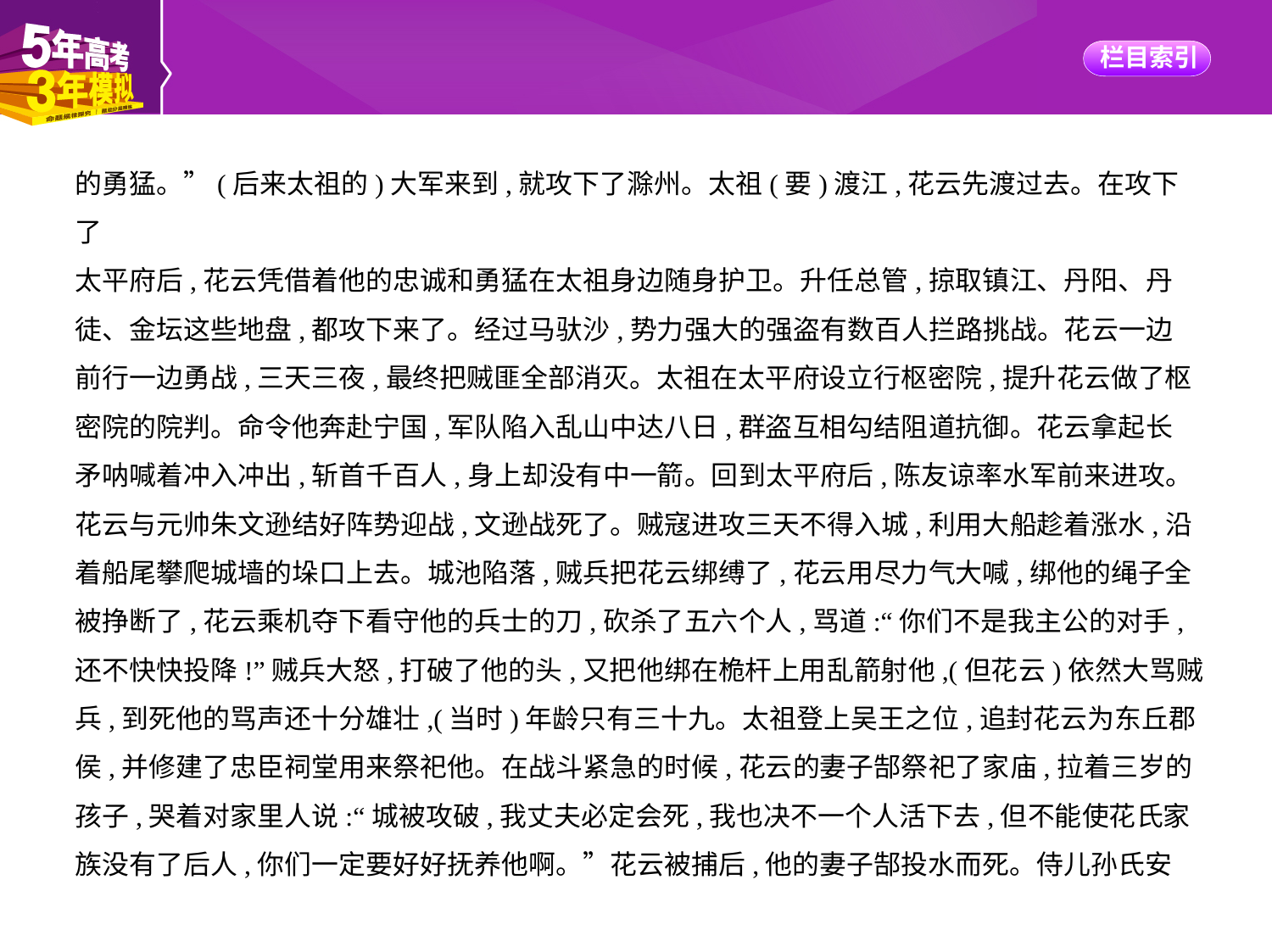

的勇猛。”(后来太祖的)大军来到,就攻下了滁州。太祖(要)渡江,花云先渡过去。在攻下了
太平府后,花云凭借着他的忠诚和勇猛在太祖身边随身护卫。升任总管,掠取镇江、丹阳、丹
徒、金坛这些地盘,都攻下来了。经过马驮沙,势力强大的强盗有数百人拦路挑战。花云一边
前行一边勇战,三天三夜,最终把贼匪全部消灭。太祖在太平府设立行枢密院,提升花云做了枢
密院的院判。命令他奔赴宁国,军队陷入乱山中达八日,群盗互相勾结阻道抗御。花云拿起长
矛呐喊着冲入冲出,斩首千百人,身上却没有中一箭。回到太平府后,陈友谅率水军前来进攻。
花云与元帅朱文逊结好阵势迎战,文逊战死了。贼寇进攻三天不得入城,利用大船趁着涨水,沿
着船尾攀爬城墙的垛口上去。城池陷落,贼兵把花云绑缚了,花云用尽力气大喊,绑他的绳子全
被挣断了,花云乘机夺下看守他的兵士的刀,砍杀了五六个人,骂道:“你们不是我主公的对手,
还不快快投降!”贼兵大怒,打破了他的头,又把他绑在桅杆上用乱箭射他,(但花云)依然大骂贼
兵,到死他的骂声还十分雄壮,(当时)年龄只有三十九。太祖登上吴王之位,追封花云为东丘郡
侯,并修建了忠臣祠堂用来祭祀他。在战斗紧急的时候,花云的妻子郜祭祀了家庙,拉着三岁的
孩子,哭着对家里人说:“城被攻破,我丈夫必定会死,我也决不一个人活下去,但不能使花氏家
族没有了后人,你们一定要好好抚养他啊。”花云被捕后,他的妻子郜投水而死。侍儿孙氏安